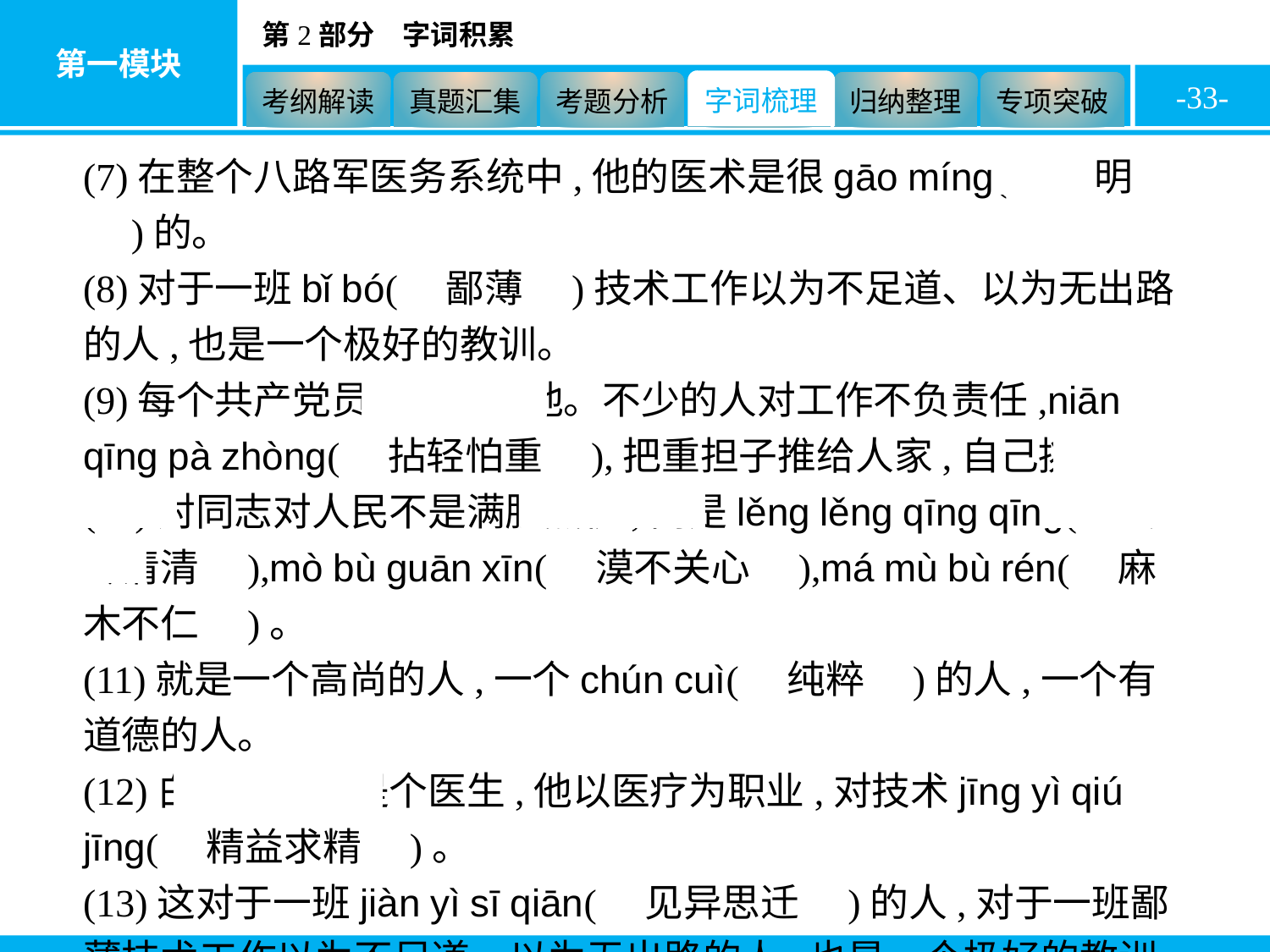

-33-
(7)在整个八路军医务系统中,他的医术是很gāo míng(　高明　)的。
(8)对于一班bǐ bó(　鄙薄　)技术工作以为不足道、以为无出路的人,也是一个极好的教训。
(9)每个共产党员都要学习他。不少的人对工作不负责任,niān qīng pà zhòng(　拈轻怕重　),把重担子推给人家,自己挑轻的。
(10)对同志对人民不是满腔热忱,而是lěng lěng qīng qīng(　冷冷清清　),mò bù guān xīn(　漠不关心　),má mù bù rén(　麻木不仁　)。
(11)就是一个高尚的人,一个chún cuì(　纯粹　)的人,一个有道德的人。
(12)白求恩同志是个医生,他以医疗为职业,对技术jīng yì qiú jīng(　精益求精　)。
(13)这对于一班jiàn yì sī qiān(　见异思迁　)的人,对于一班鄙薄技术工作以为不足道、以为无出路的人,也是一个极好的教训。